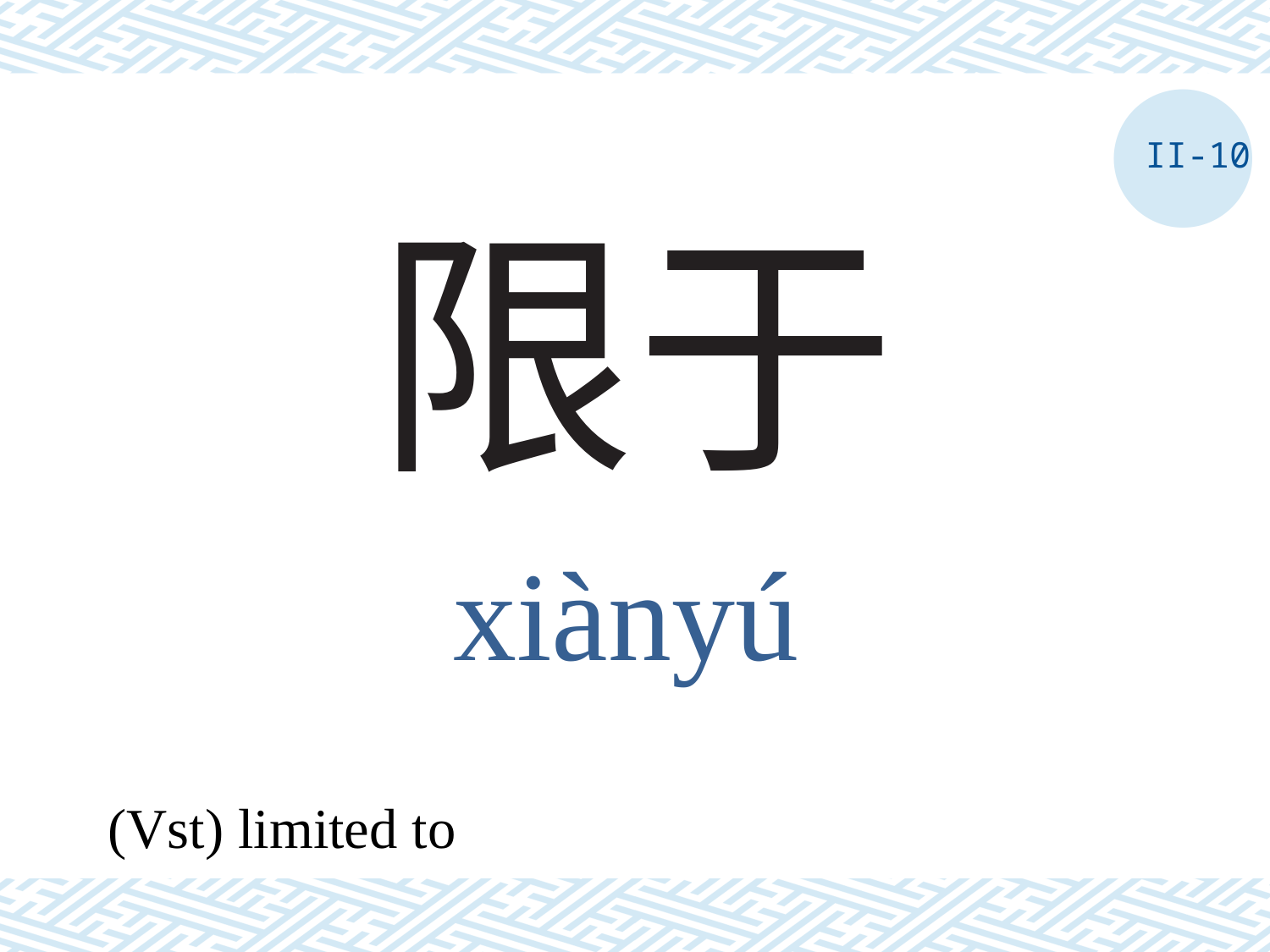

II-10

# 限于
xiànyú
(Vst) limited to